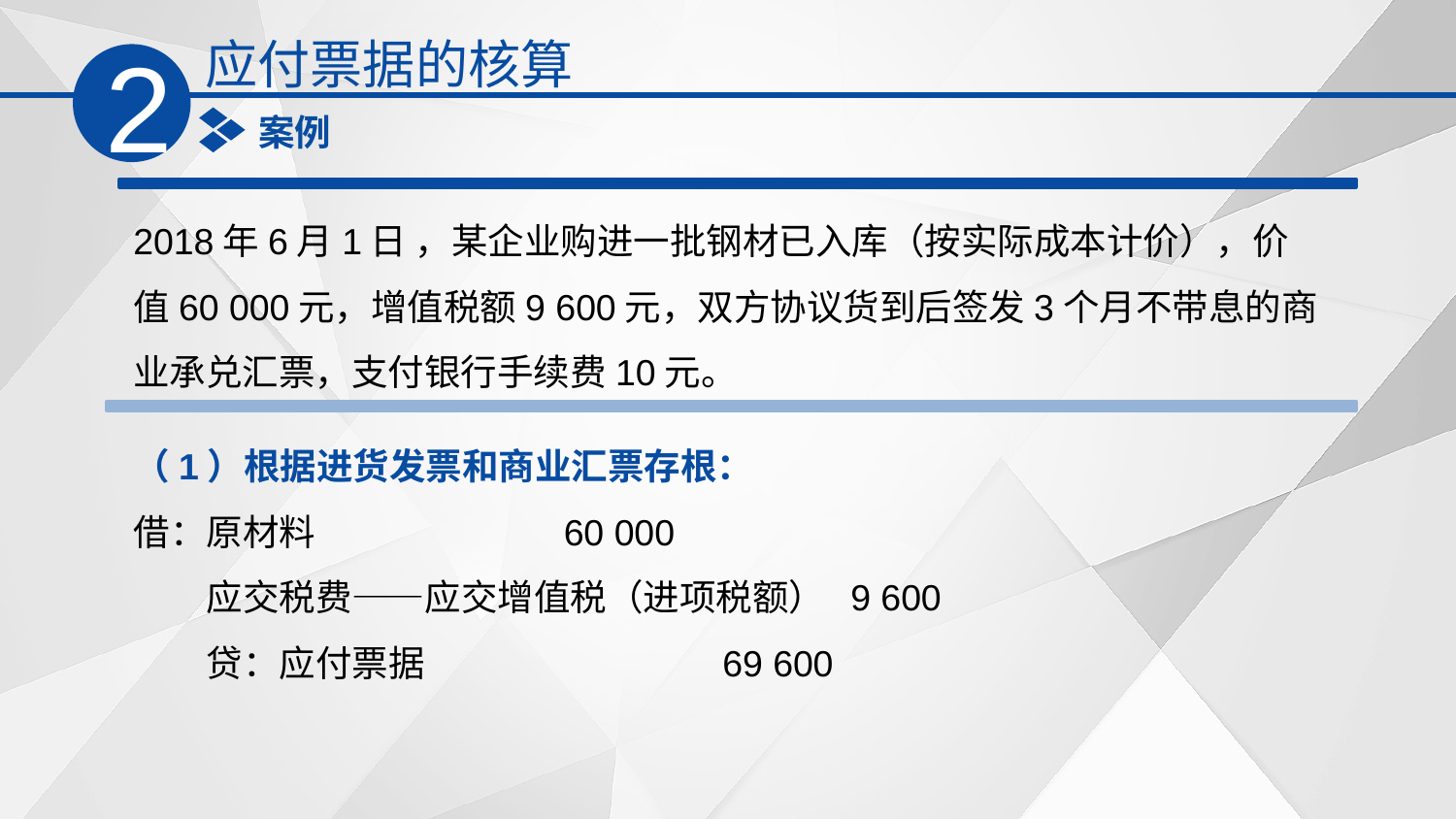

应付票据的核算
2

案例

2018年6月1日 ，某企业购进一批钢材已入库（按实际成本计价），价值60 000元，增值税额9 600元，双方协议货到后签发3个月不带息的商业承兑汇票，支付银行手续费10元。

（1）根据进货发票和商业汇票存根：
借：原材料                             60 000
　　应交税费——应交增值税（进项税额）  9 600
　　贷：应付票据                                   69 600